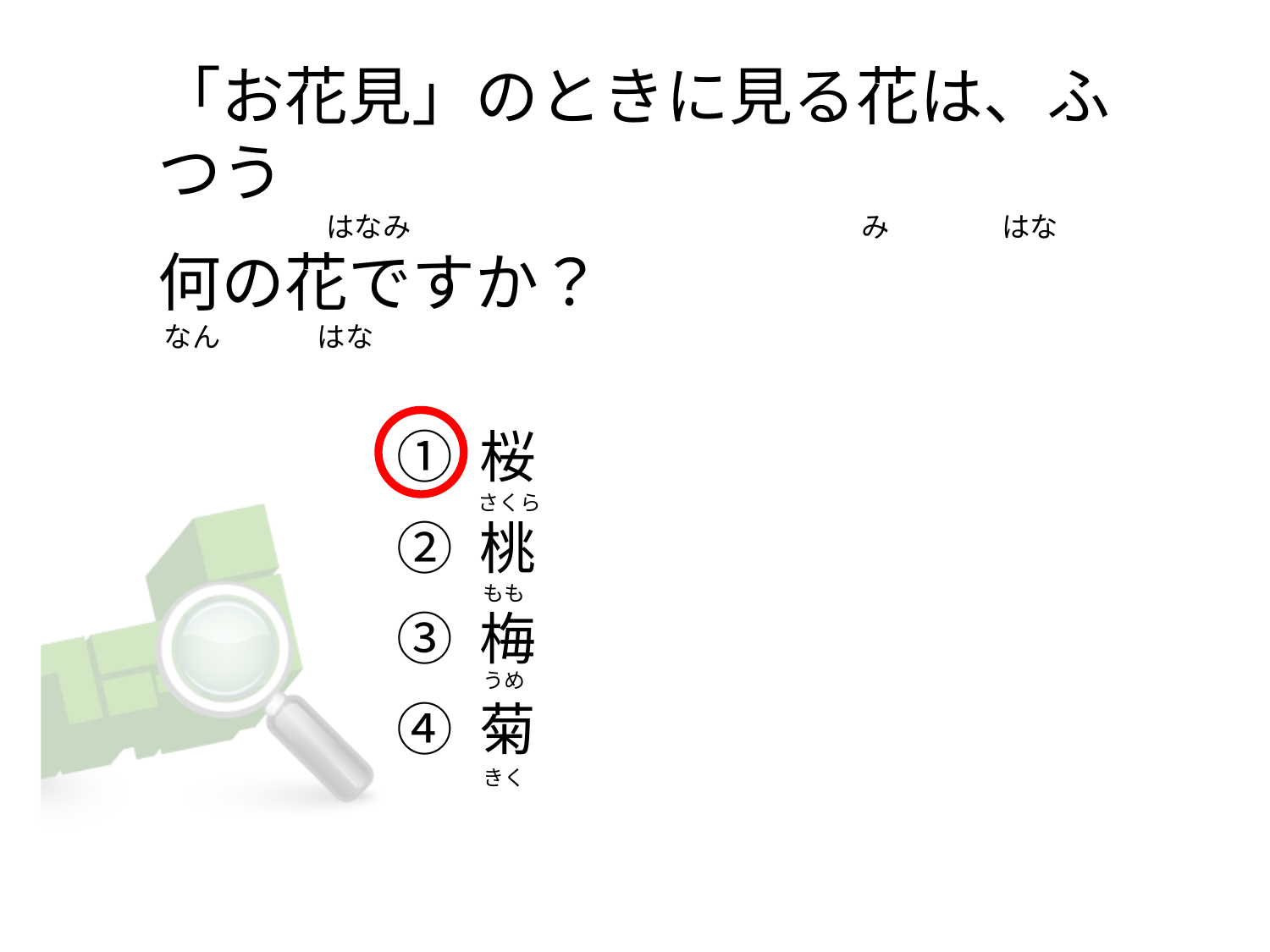

# 「お花見」のときに見る花は、ふつう 　　　　　　はなみ　　　　　　　　　　　　　　　　み　　　　はな 何の花ですか？ なん　　  　はな

① 桜
② 桃
③ 梅
④ 菊
さくら
もも
うめ
きく